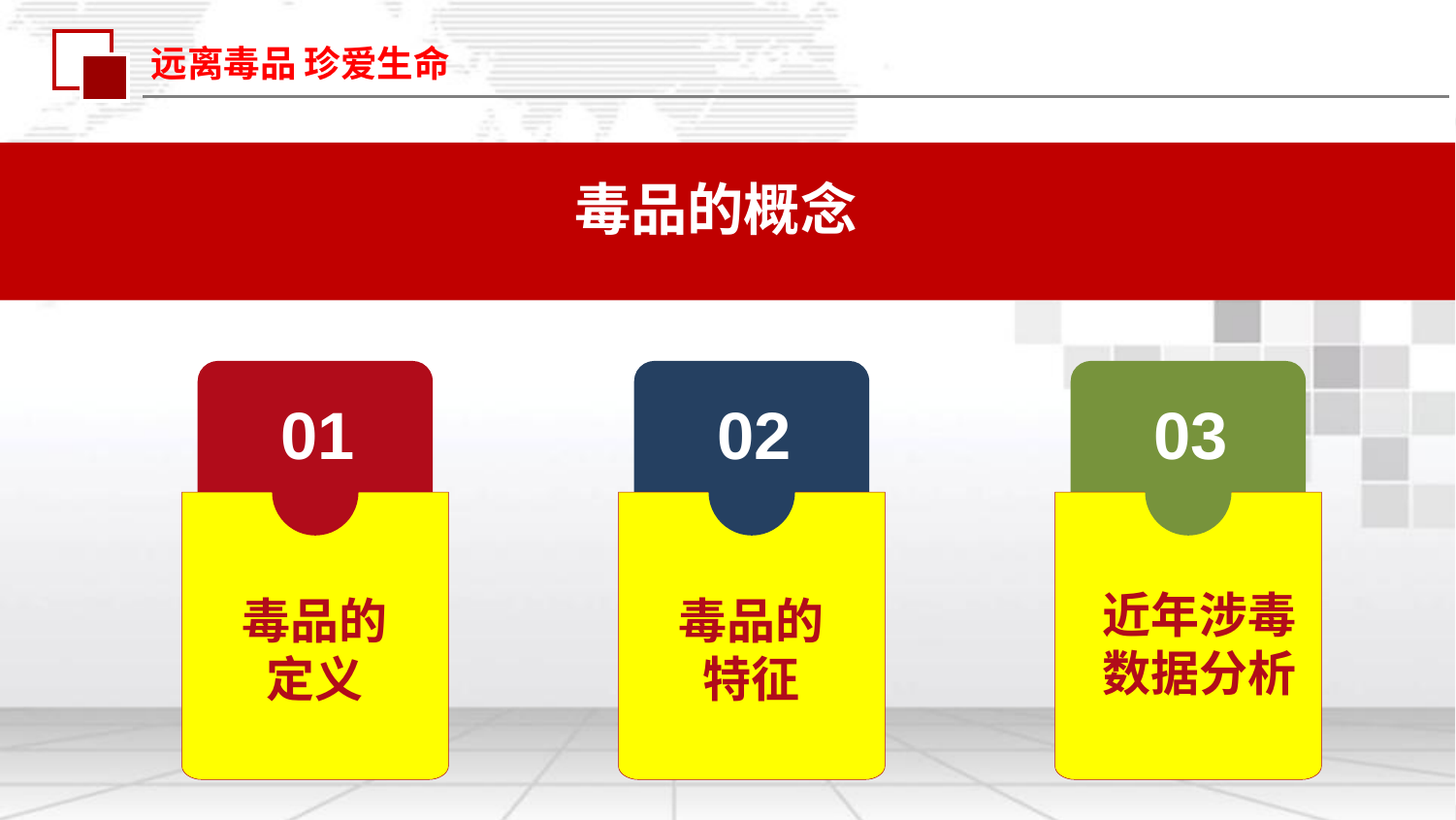

远离毒品 珍爱生命

毒品的概念

01

毒品的定义

02

毒品的特征

03

近年涉毒数据分析